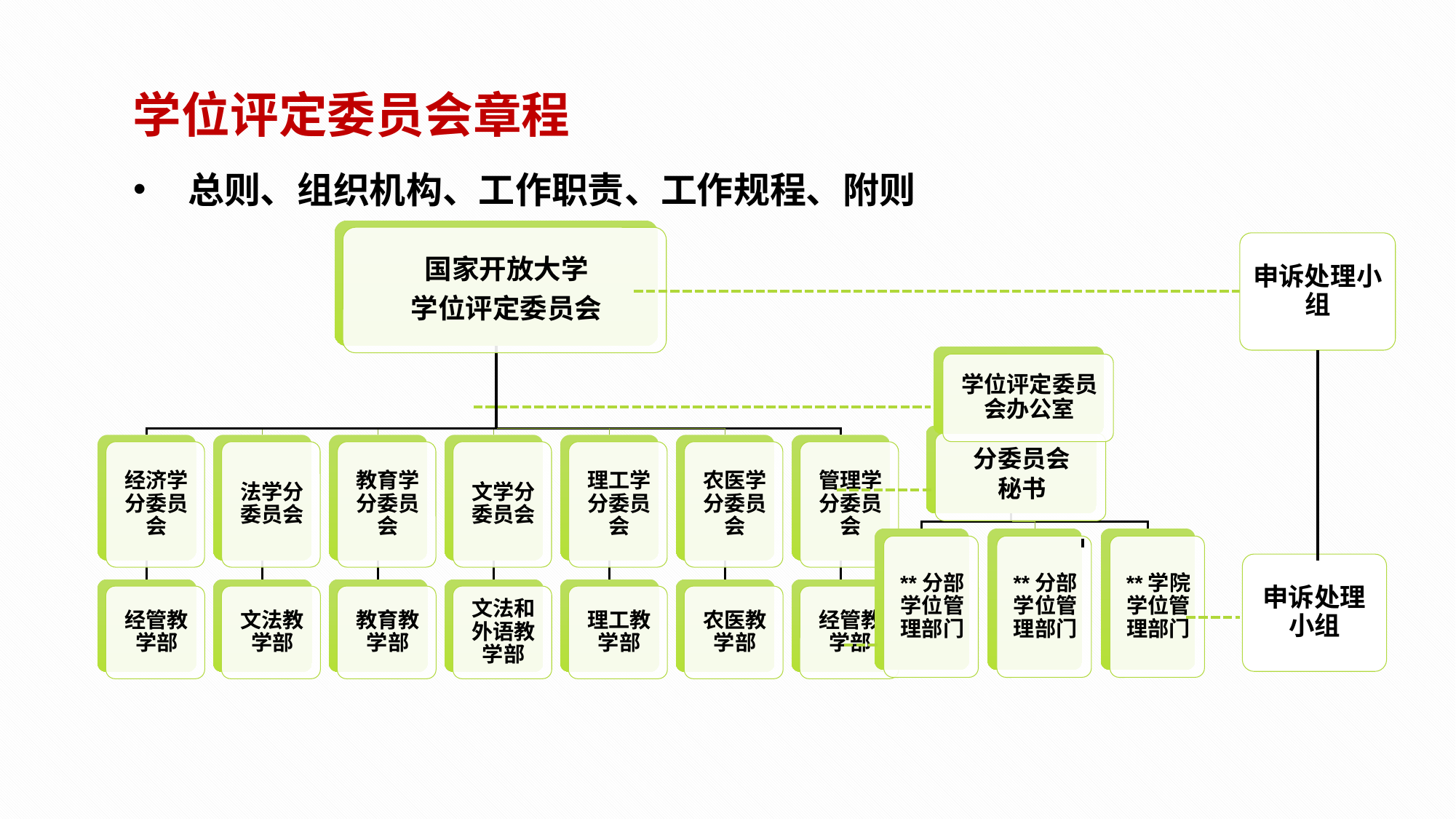

学位评定委员会章程

总则、组织机构、工作职责、工作规程、附则

国家开放大学
学位评定委员会
经济学分委员会
经管教学部
法学分委员会
文法教学部
教育学分委员会
教育教学部
文学分委员会
文法和外语教学部
理工学分委员会
理工教学部
农医学分委员会
农医教学部
管理学分委员会
经管教学部
分委员会
秘书
**分部学位管理部门
**分部学位管理部门
**学院学位管理部门
学位评定委员会办公室

申诉处理小组

申诉处理小组